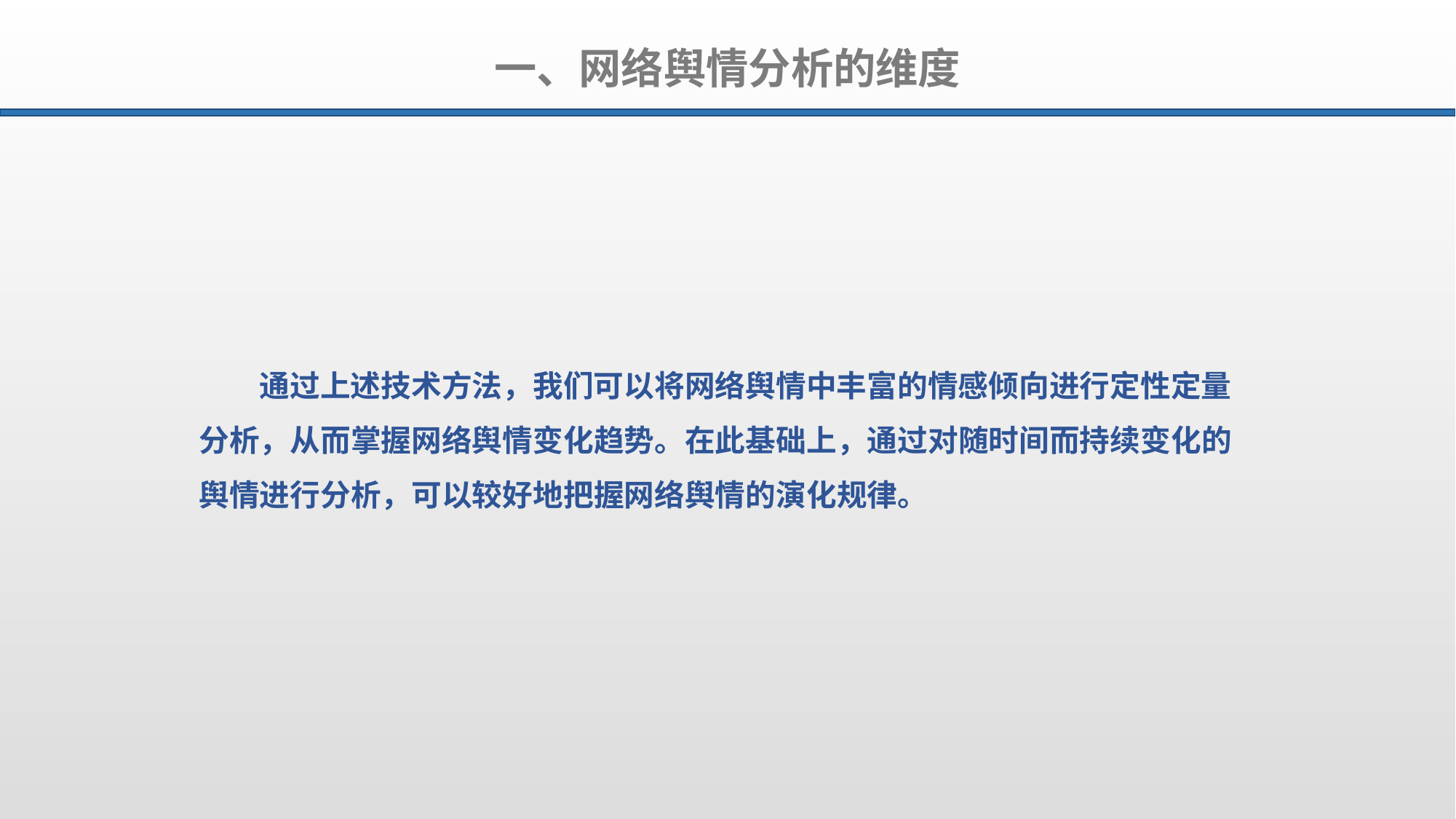

一、网络舆情分析的维度

通过上述技术方法，我们可以将网络舆情中丰富的情感倾向进行定性定量分析，从而掌握网络舆情变化趋势。在此基础上，通过对随时间而持续变化的舆情进行分析，可以较好地把握网络舆情的演化规律。